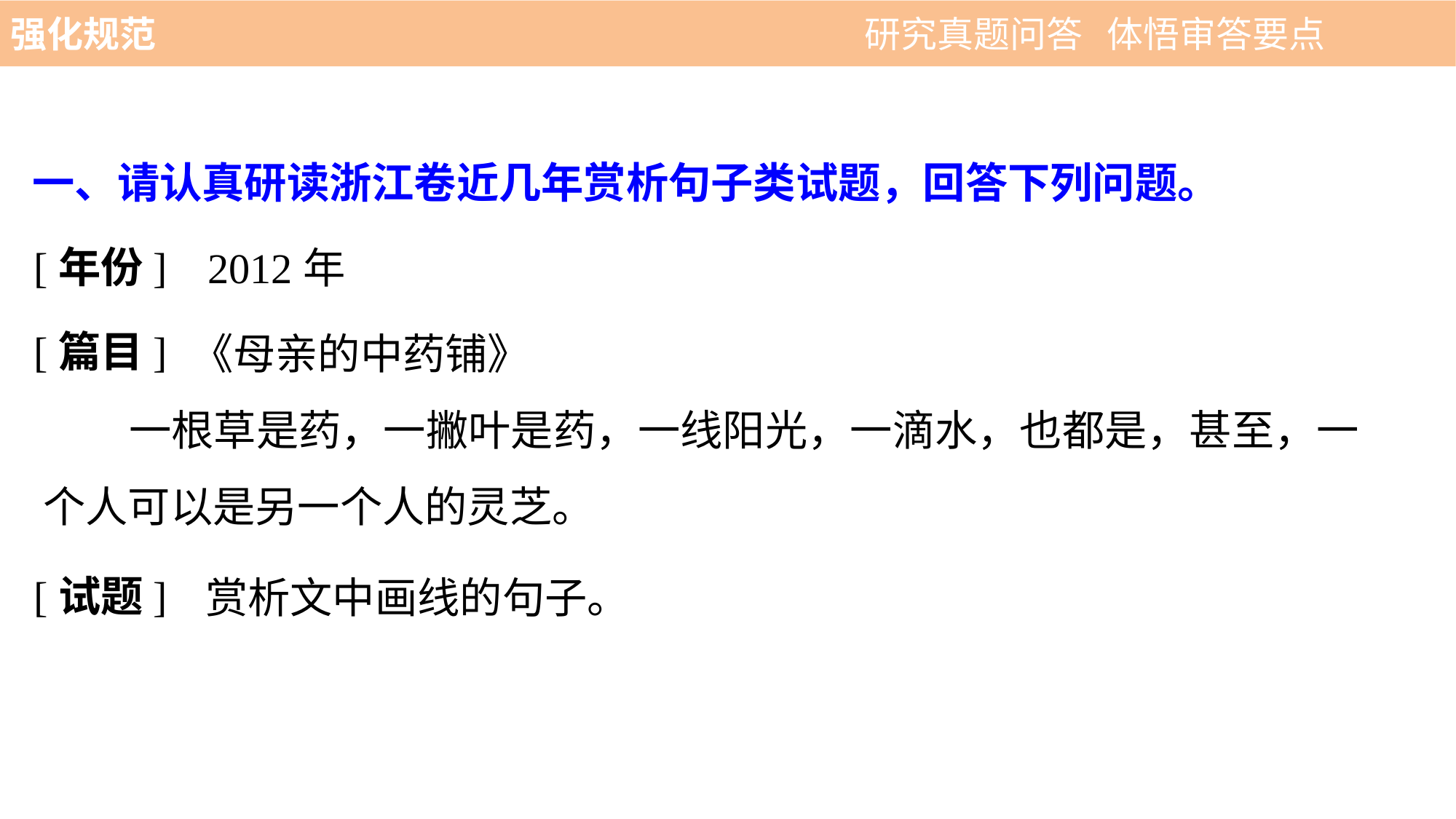

强化规范                                     　 　　　　　　　　　    研究真题问答   体悟审答要点
一、请认真研读浙江卷近几年赏析句子类试题，回答下列问题。
[年份]
2012年
[篇目]
	   《母亲的中药铺》
        一根草是药，一撇叶是药，一线阳光，一滴水，也都是，甚至，一个人可以是另一个人的灵芝。
[试题]
赏析文中画线的句子。